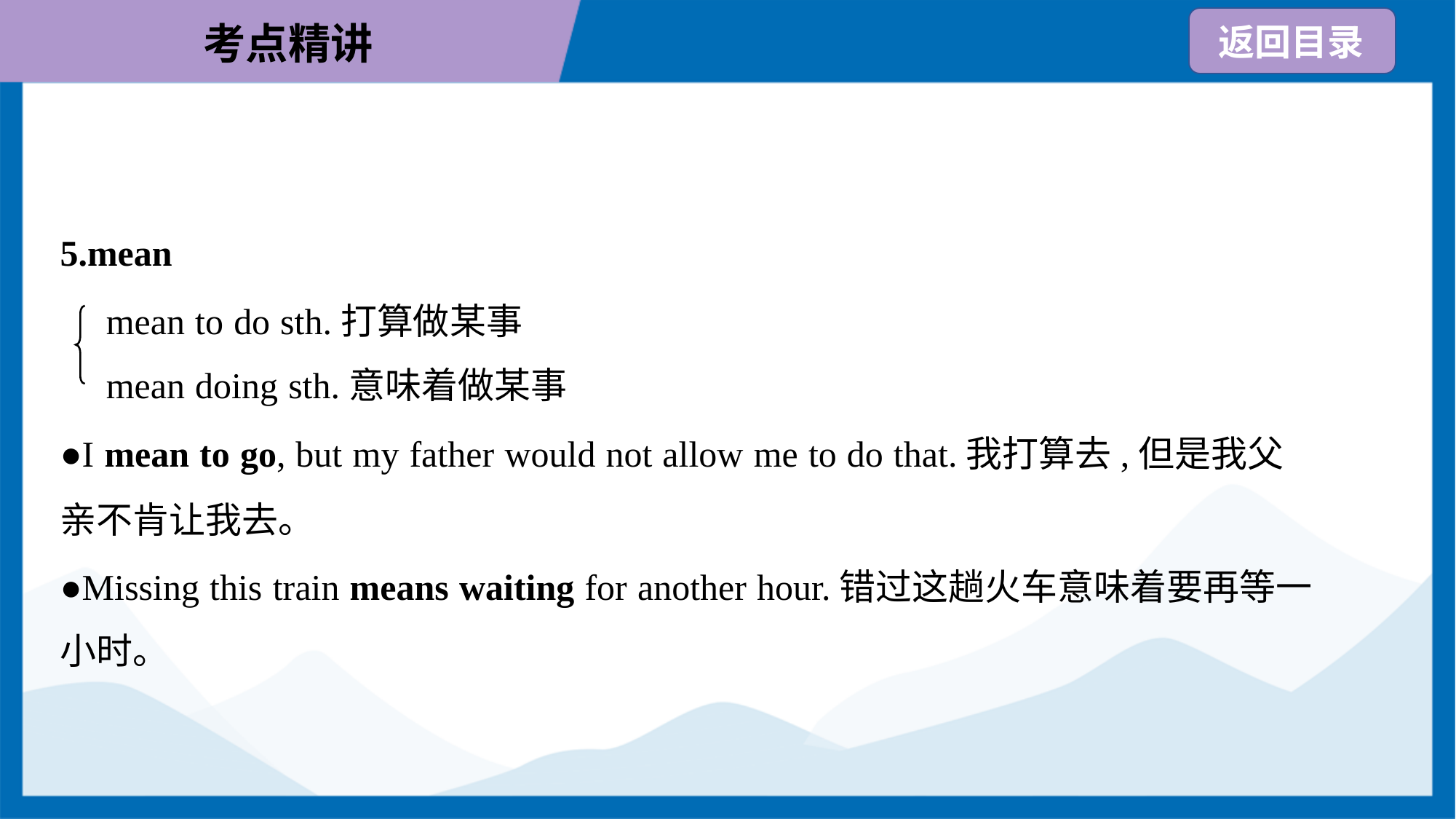

5.mean
mean to do sth.打算做某事
mean doing sth.意味着做某事

●I mean to go, but my father would not allow me to do that.我打算去,但是我父
亲不肯让我去。
●Missing this train means waiting for another hour.错过这趟火车意味着要再等一
小时。